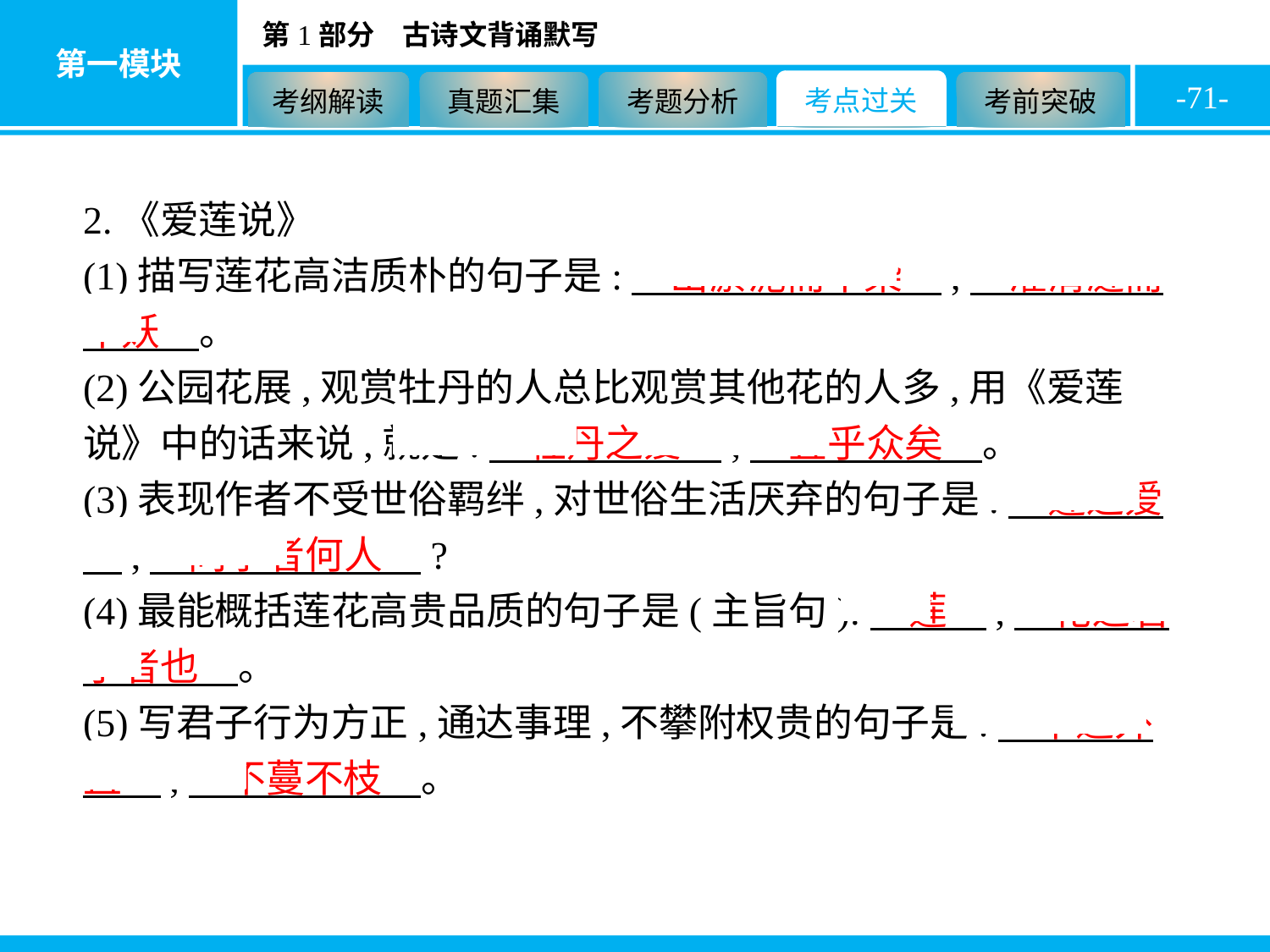

-71-
2.《爱莲说》
(1)描写莲花高洁质朴的句子是:　出淤泥而不染　,　濯清涟而不妖　。
(2)公园花展,观赏牡丹的人总比观赏其他花的人多,用《爱莲说》中的话来说,就是:　牡丹之爱　,　宜乎众矣　。
(3)表现作者不受世俗羁绊,对世俗生活厌弃的句子是:　莲之爱　,　同予者何人　?
(4)最能概括莲花高贵品质的句子是(主旨句):　莲　,　花之君子者也　。
(5)写君子行为方正,通达事理,不攀附权贵的句子是:　中通外直　,　不蔓不枝　。